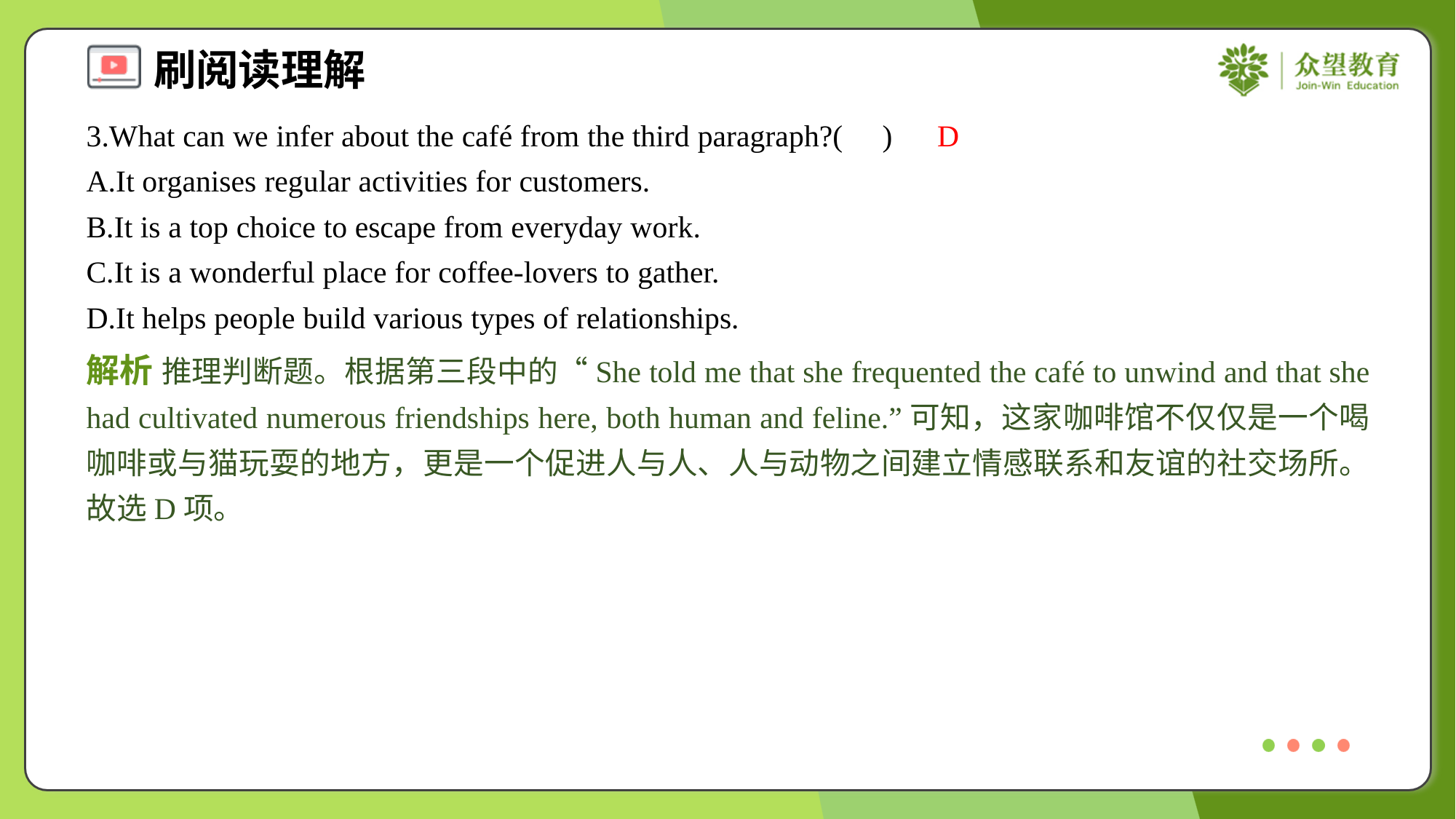

3.What can we infer about the café from the third paragraph?(     )
D
A.It organises regular activities for customers.
B.It is a top choice to escape from everyday work.
C.It is a wonderful place for coffee-lovers to gather.
D.It helps people build various types of relationships.
解析 推理判断题。根据第三段中的“She told me that she frequented the café to unwind and that she had cultivated numerous friendships here, both human and feline.”可知，这家咖啡馆不仅仅是一个喝咖啡或与猫玩耍的地方，更是一个促进人与人、人与动物之间建立情感联系和友谊的社交场所。故选D项。